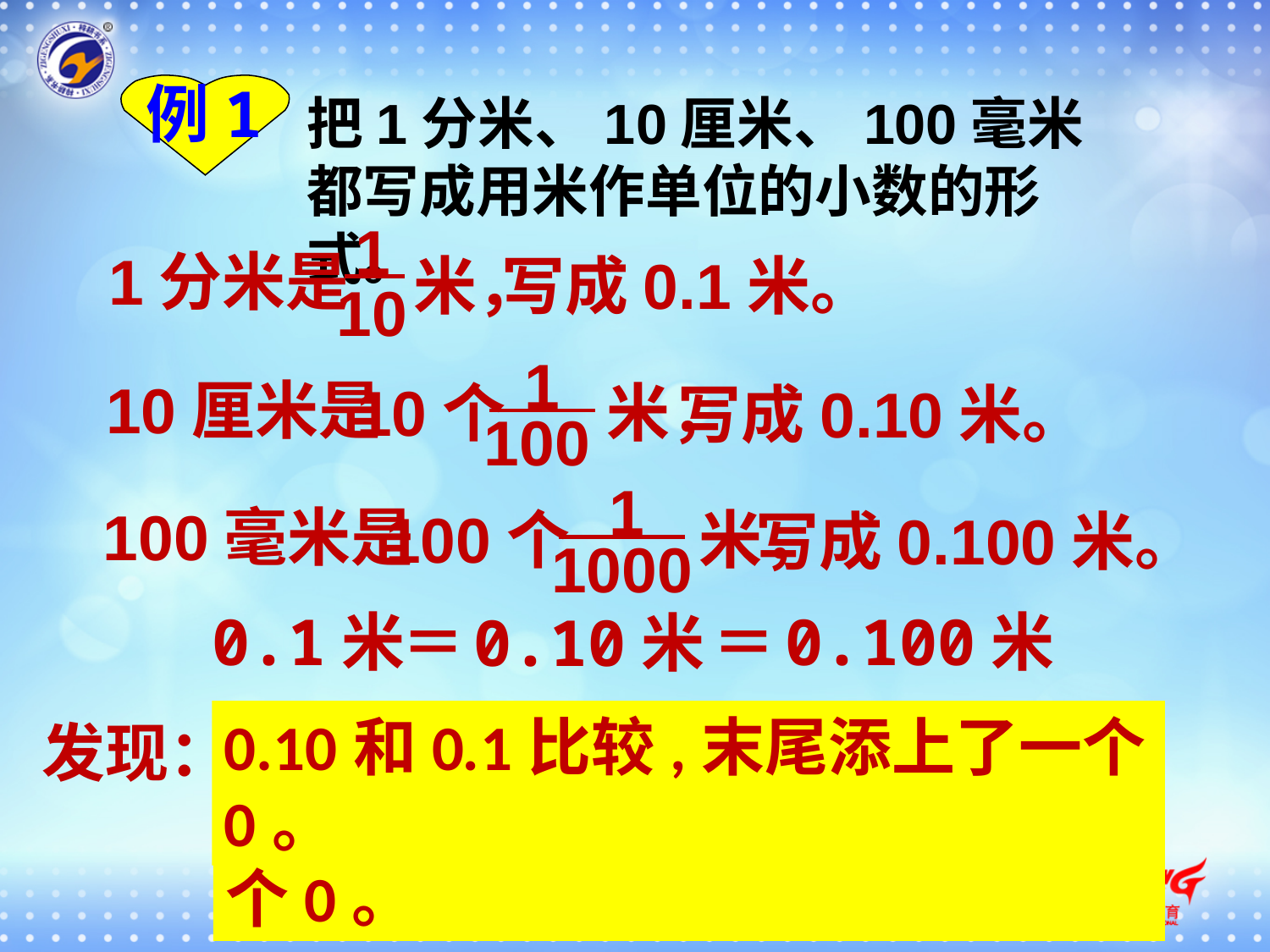

例1
把1分米、10厘米、100毫米都写成用米作单位的小数的形式。
1
1分米是
米，
写成0.1米。
10
1
10厘米是
10个       米，
写成0.10米。
100
1
100毫米是
100个         米，
写成0.100米。
1000
0.100米
0.1米
＝
＝
0.10米
0.10和0.1比较,末尾添上了一个0。
发现：
0.100和0.1比较,末尾添上了2个0。